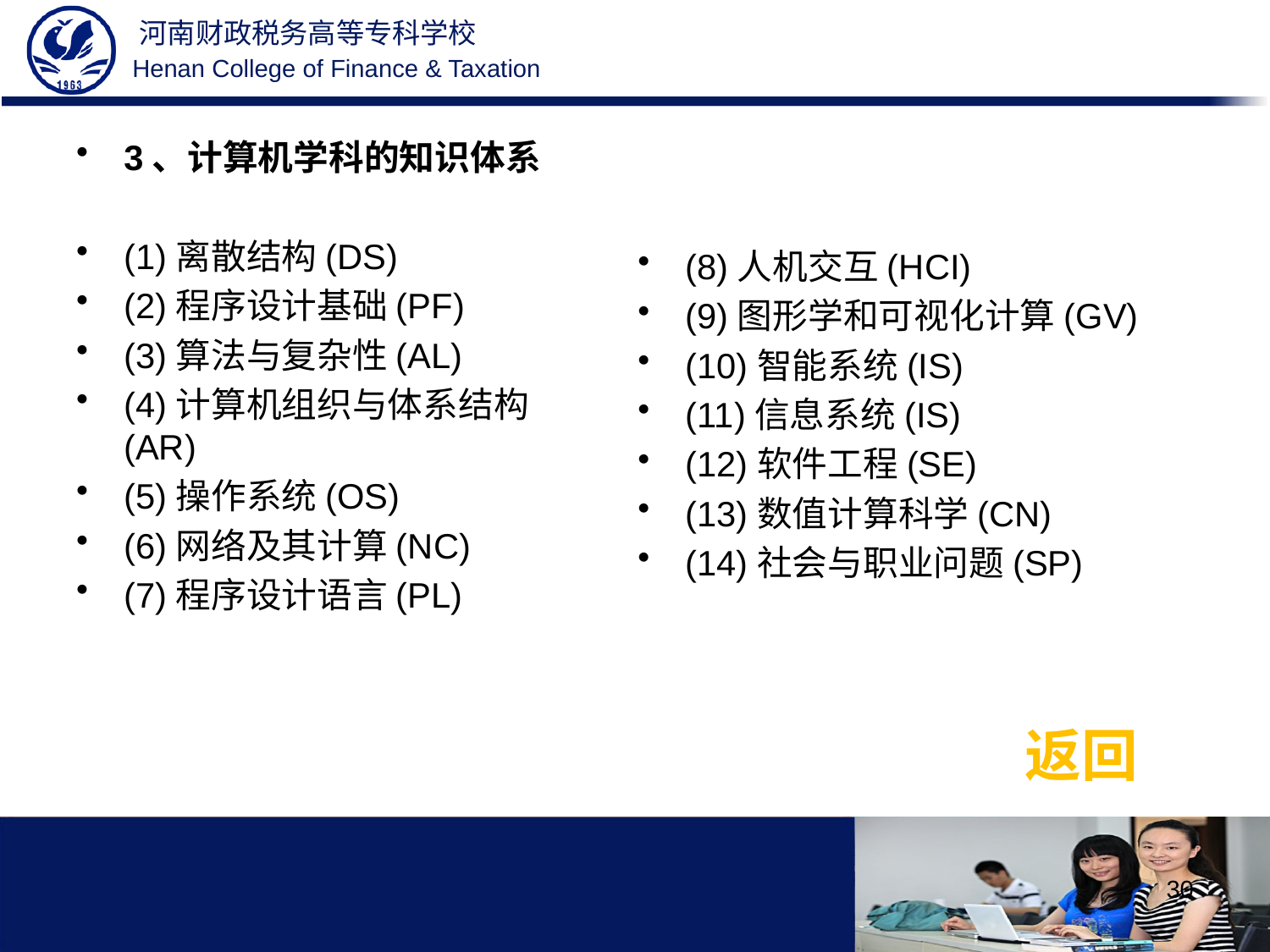

3、计算机学科的知识体系

(1)离散结构(DS)
(2)程序设计基础(PF)
(3)算法与复杂性(AL)
(4)计算机组织与体系结构(AR)
(5)操作系统(OS)
(6)网络及其计算(NC)
(7)程序设计语言(PL)
(8)人机交互(HCI)
(9)图形学和可视化计算(GV)
(10)智能系统(IS)
(11)信息系统(IS)
(12)软件工程(SE)
(13)数值计算科学(CN)
(14)社会与职业问题(SP)
返回
30